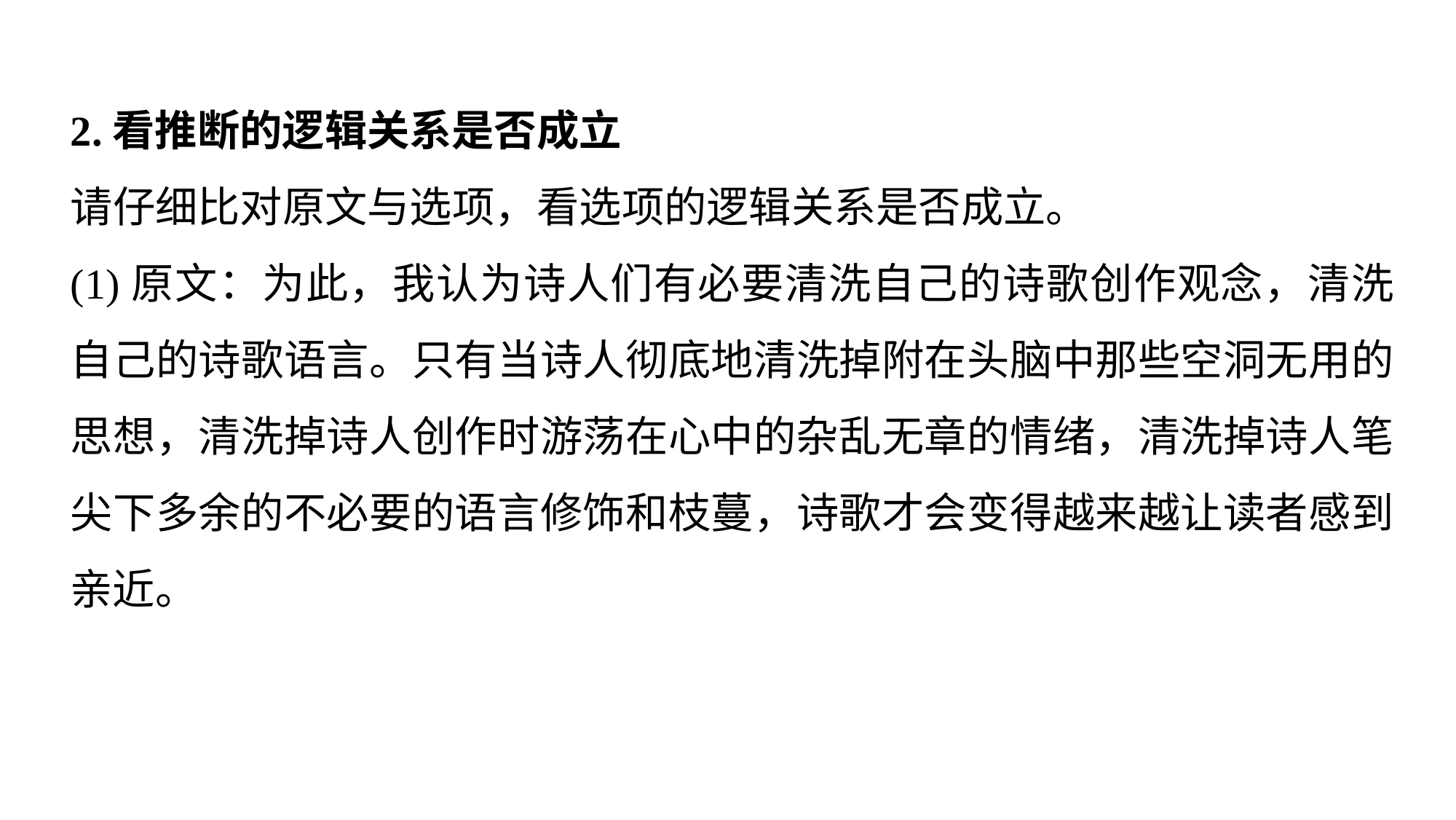

2.看推断的逻辑关系是否成立
请仔细比对原文与选项，看选项的逻辑关系是否成立。
(1)原文：为此，我认为诗人们有必要清洗自己的诗歌创作观念，清洗自己的诗歌语言。只有当诗人彻底地清洗掉附在头脑中那些空洞无用的思想，清洗掉诗人创作时游荡在心中的杂乱无章的情绪，清洗掉诗人笔尖下多余的不必要的语言修饰和枝蔓，诗歌才会变得越来越让读者感到亲近。